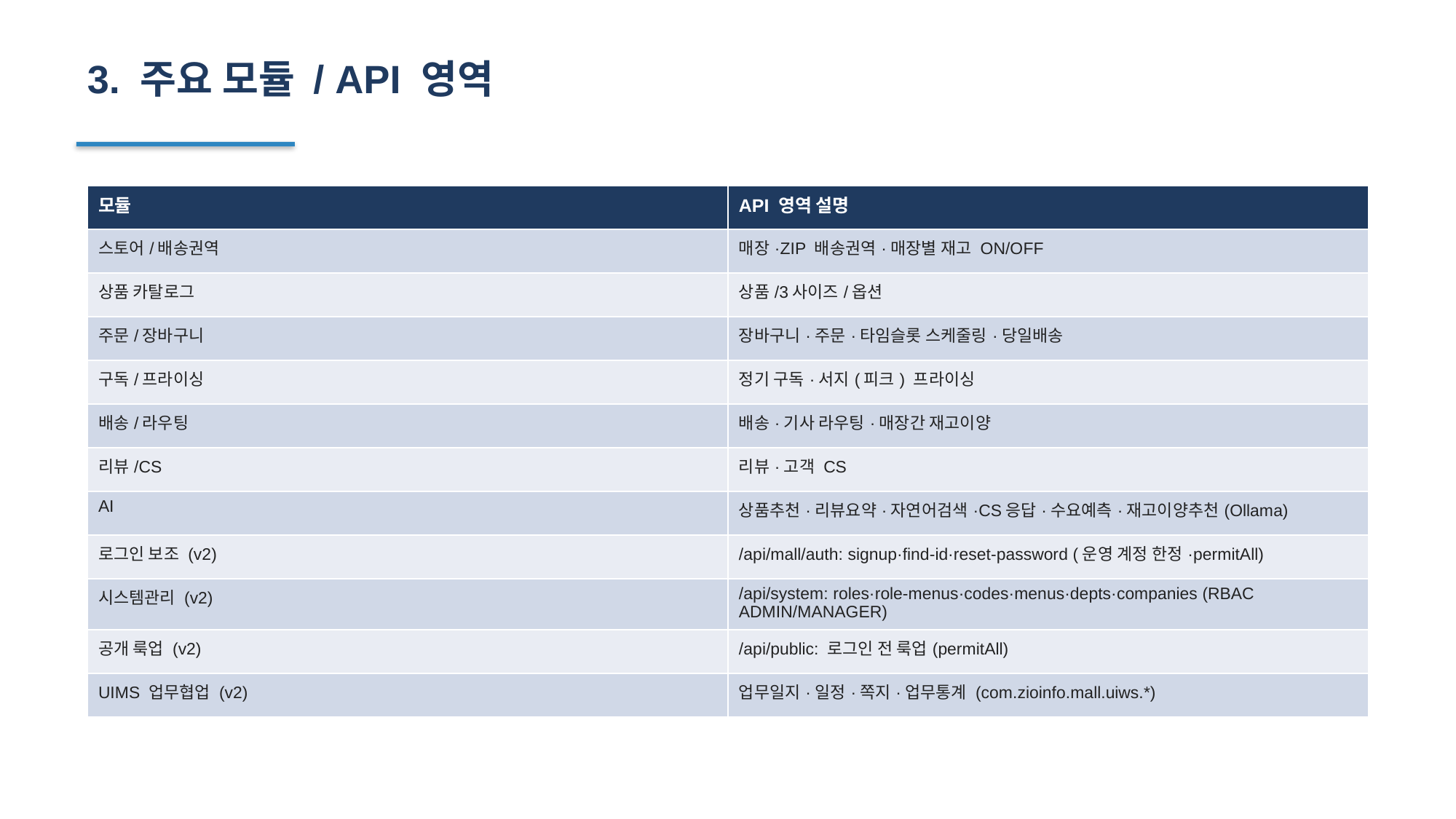

3. 주요 모듈 / API 영역

| 모듈 | API 영역 설명 |
| --- | --- |
| 스토어/배송권역 | 매장·ZIP 배송권역·매장별 재고 ON/OFF |
| 상품 카탈로그 | 상품/3사이즈/옵션 |
| 주문/장바구니 | 장바구니·주문·타임슬롯 스케줄링·당일배송 |
| 구독/프라이싱 | 정기 구독·서지(피크) 프라이싱 |
| 배송/라우팅 | 배송·기사 라우팅·매장간 재고이양 |
| 리뷰/CS | 리뷰·고객 CS |
| AI | 상품추천·리뷰요약·자연어검색·CS응답·수요예측·재고이양추천(Ollama) |
| 로그인 보조 (v2) | /api/mall/auth: signup·find-id·reset-password (운영 계정 한정·permitAll) |
| 시스템관리 (v2) | /api/system: roles·role-menus·codes·menus·depts·companies (RBAC ADMIN/MANAGER) |
| 공개 룩업 (v2) | /api/public: 로그인 전 룩업(permitAll) |
| UIMS 업무협업 (v2) | 업무일지·일정·쪽지·업무통계 (com.zioinfo.mall.uiws.\*) |